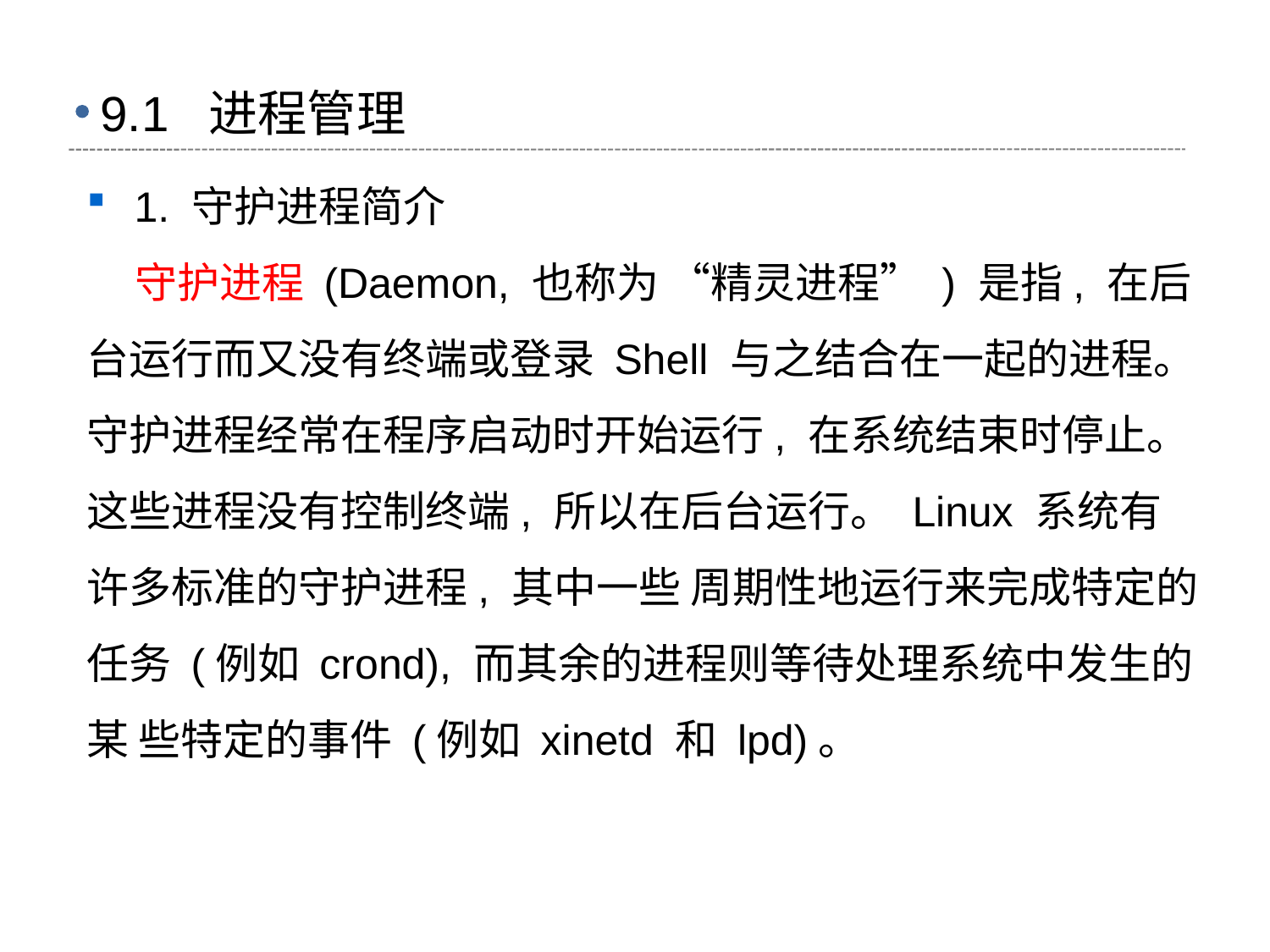

# 9.1  进程管理
1. 守护进程简介
    守护进程 (Daemon, 也称为 “精灵进程” ) 是指, 在后台运行而又没有终端或登录 Shell 与之结合在一起的进程。 守护进程经常在程序启动时开始运行, 在系统结束时停止。 这些进程没有控制终端, 所以在后台运行。 Linux 系统有许多标准的守护进程, 其中一些 周期性地运行来完成特定的任务 (例如 crond), 而其余的进程则等待处理系统中发生的某 些特定的事件 (例如 xinetd 和 lpd)。